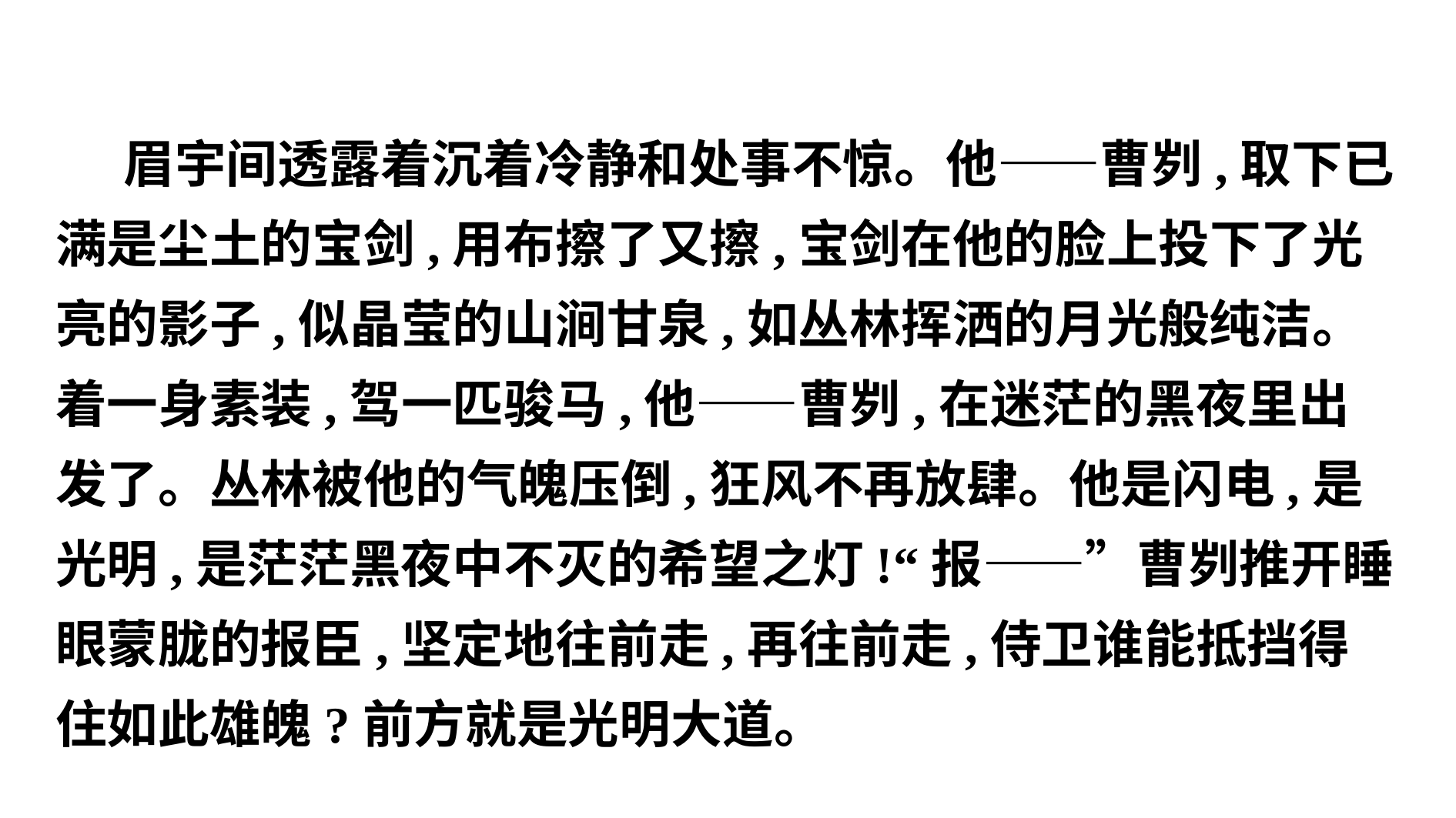

眉宇间透露着沉着冷静和处事不惊。他——曹刿,取下已满是尘土的宝剑,用布擦了又擦,宝剑在他的脸上投下了光亮的影子,似晶莹的山涧甘泉,如丛林挥洒的月光般纯洁。着一身素装,驾一匹骏马,他——曹刿,在迷茫的黑夜里出发了。丛林被他的气魄压倒,狂风不再放肆。他是闪电,是光明,是茫茫黑夜中不灭的希望之灯!“报——”曹刿推开睡眼蒙胧的报臣,坚定地往前走,再往前走,侍卫谁能抵挡得住如此雄魄?前方就是光明大道。